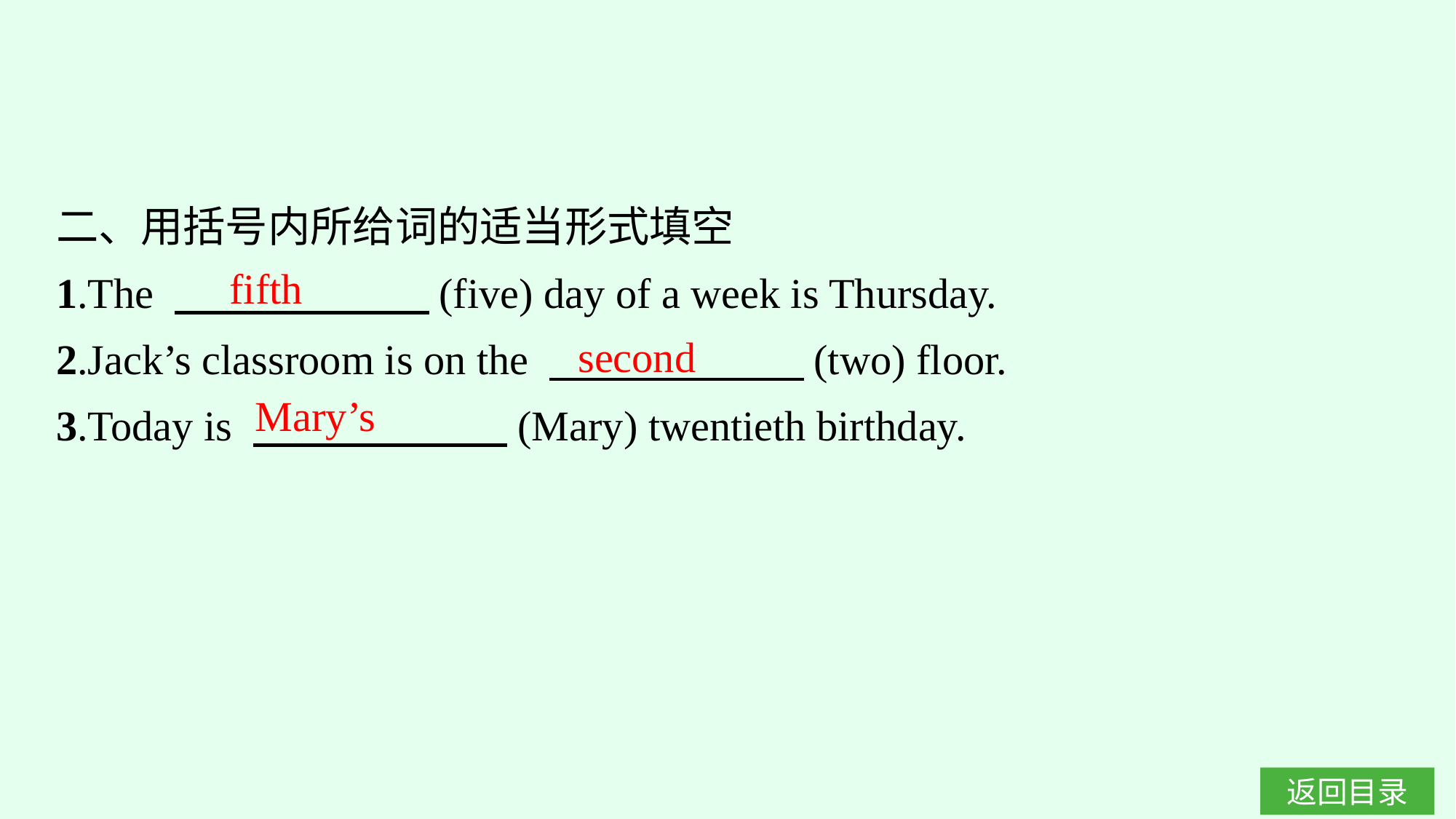

二、用括号内所给词的适当形式填空
1.The 　　　　　　(five) day of a week is Thursday.
2.Jack’s classroom is on the 　　　　　　(two) floor.
3.Today is 　　　　　　(Mary) twentieth birthday.
fifth
second
Mary’s